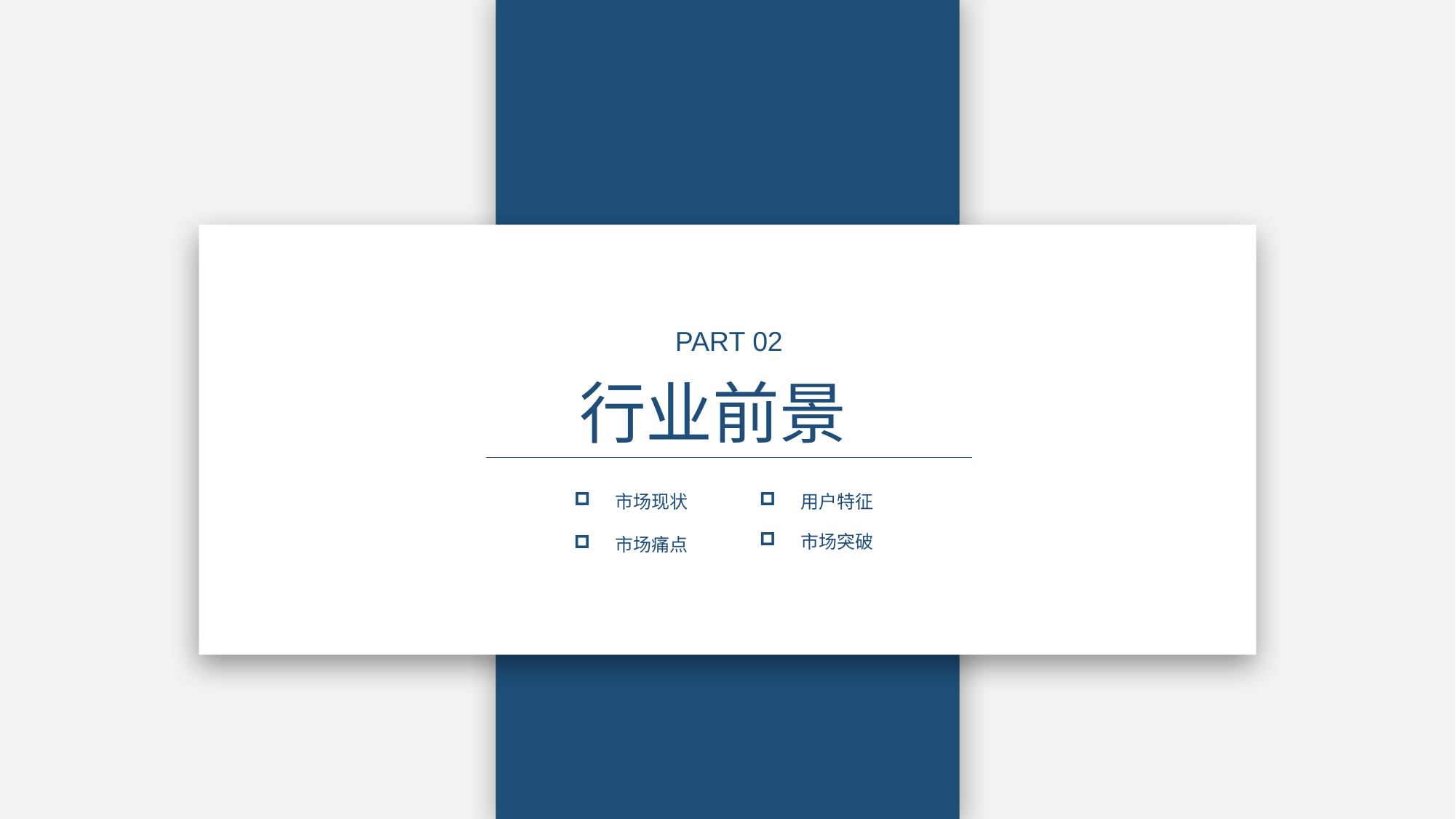

PART 02
行业前景
用户特征
市场现状
市场突破
市场痛点